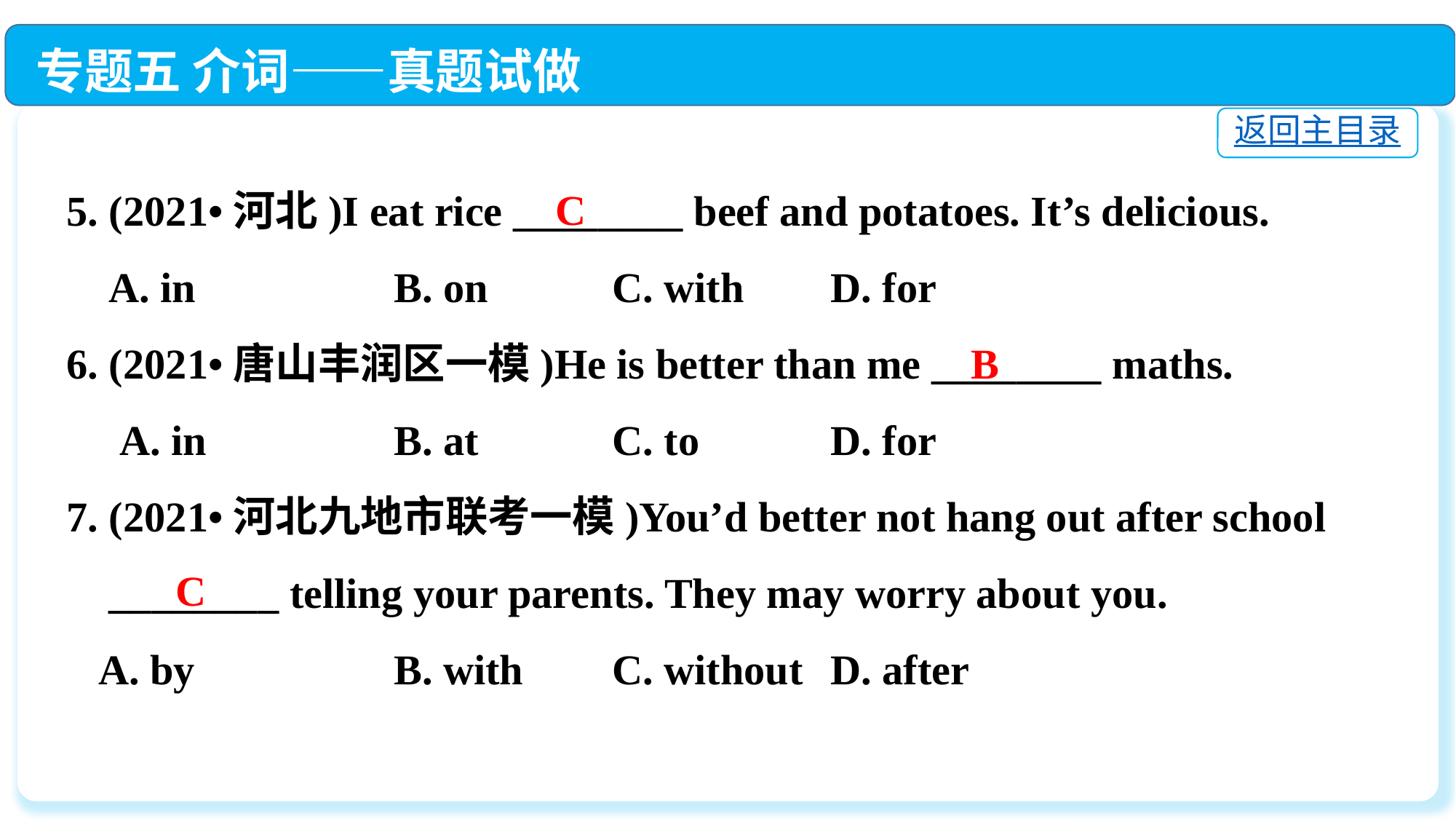

专题五 介词——真题试做

返回主目录
5. (2021•河北)I eat rice ________ beef and potatoes. It’s delicious.
    A. in		B. on		C. with	D. for
6. (2021•唐山丰润区一模)He is better than me ________ maths.
     A. in		B. at		C. to		D. for
7. (2021•河北九地市联考一模)You’d better not hang out after school
    ________ telling your parents. They may worry about you.
   A. by		B. with	C. without	D. after
C
B
C